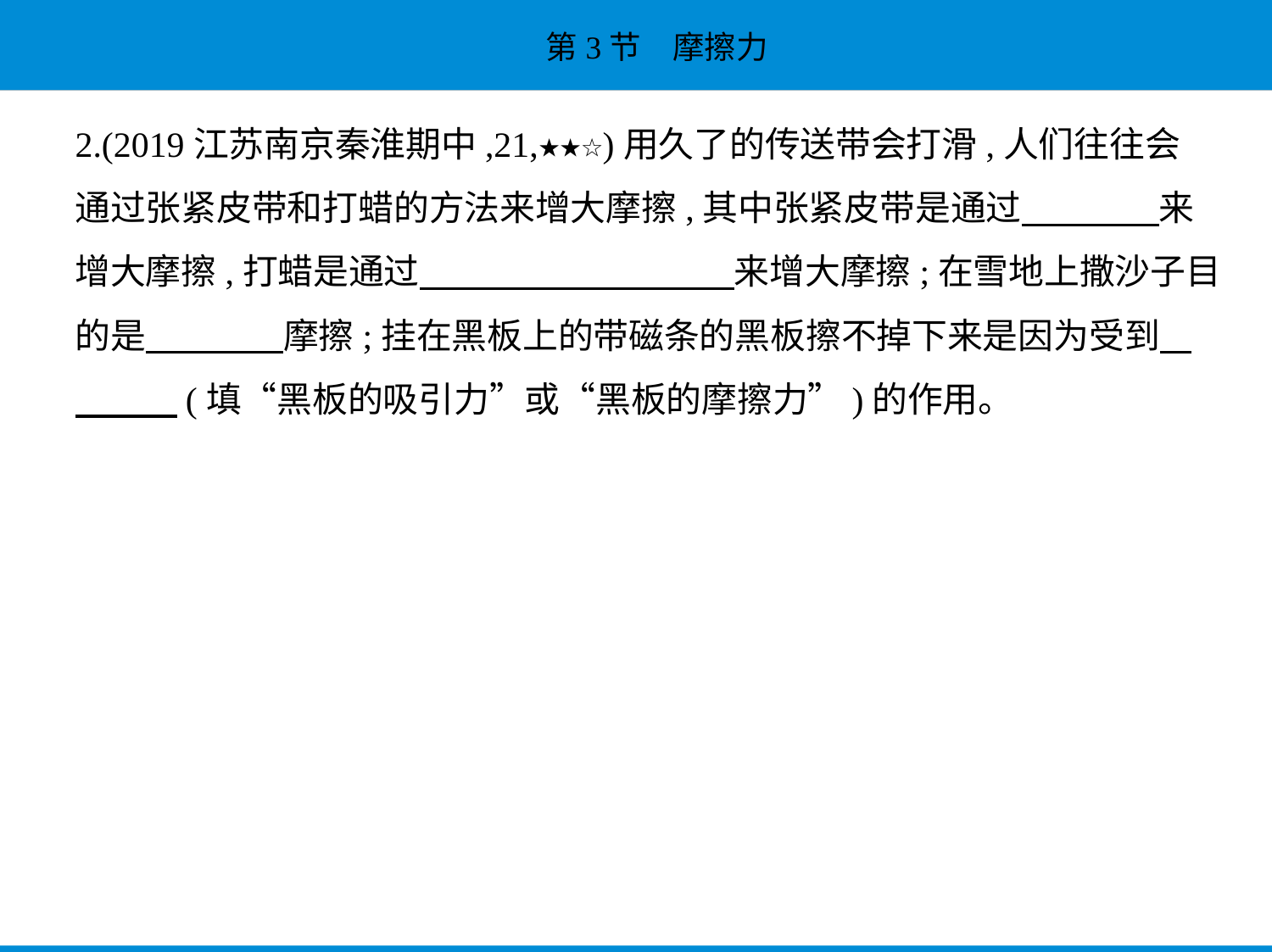

2.(2019江苏南京秦淮期中,21,★★☆)用久了的传送带会打滑,人们往往会
通过张紧皮带和打蜡的方法来增大摩擦,其中张紧皮带是通过　　　    来
增大摩擦,打蜡是通过　　　　　　　　    来增大摩擦;在雪地上撒沙子目
的是　　　    摩擦;挂在黑板上的带磁条的黑板擦不掉下来是因为受到    
　　    (填“黑板的吸引力”或“黑板的摩擦力”)的作用。